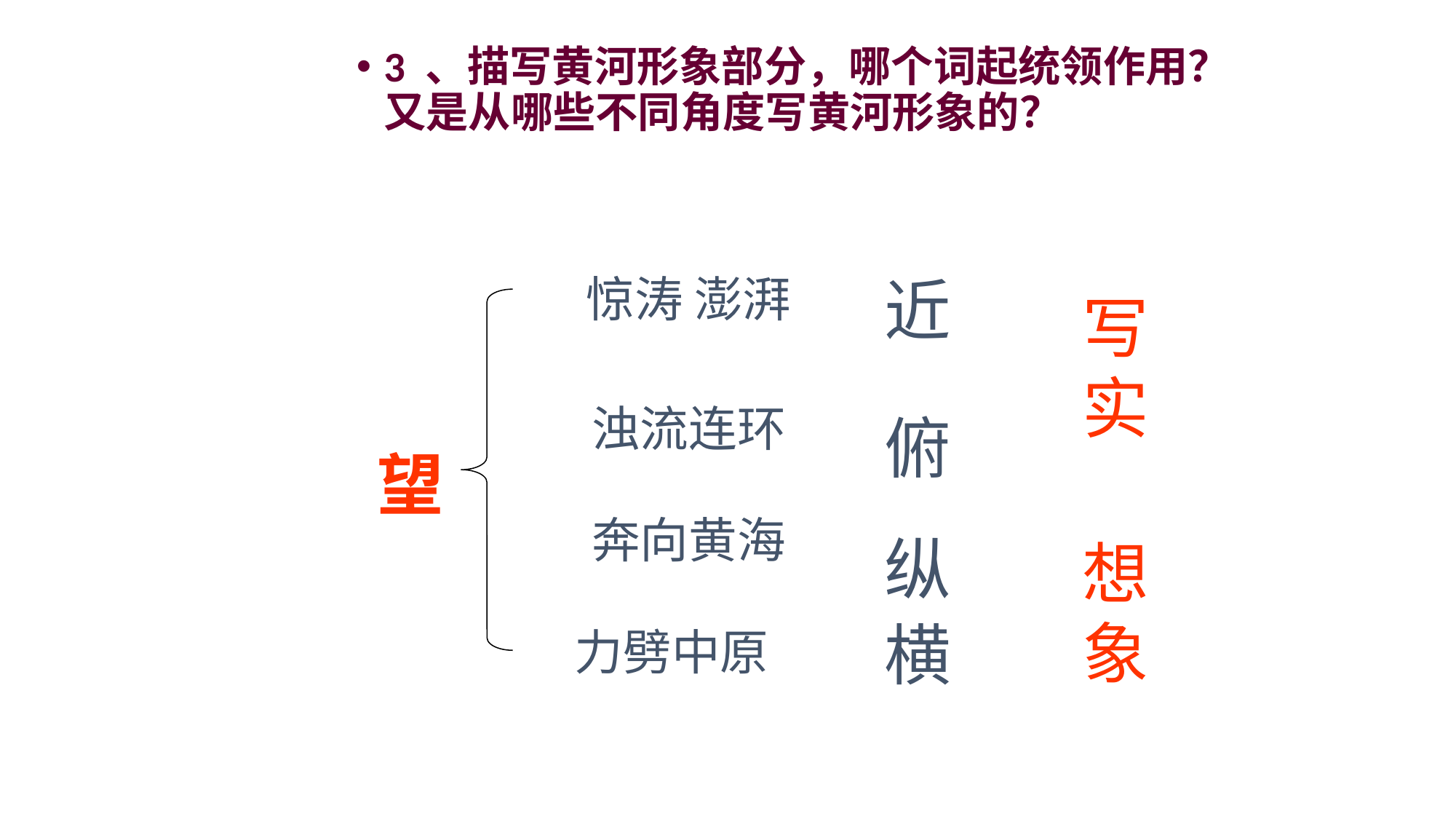

3 、描写黄河形象部分，哪个词起统领作用？又是从哪些不同角度写黄河形象的？

惊涛 澎湃
近
写实

想象

浊流连环
俯
望
奔向黄海
纵
力劈中原
横